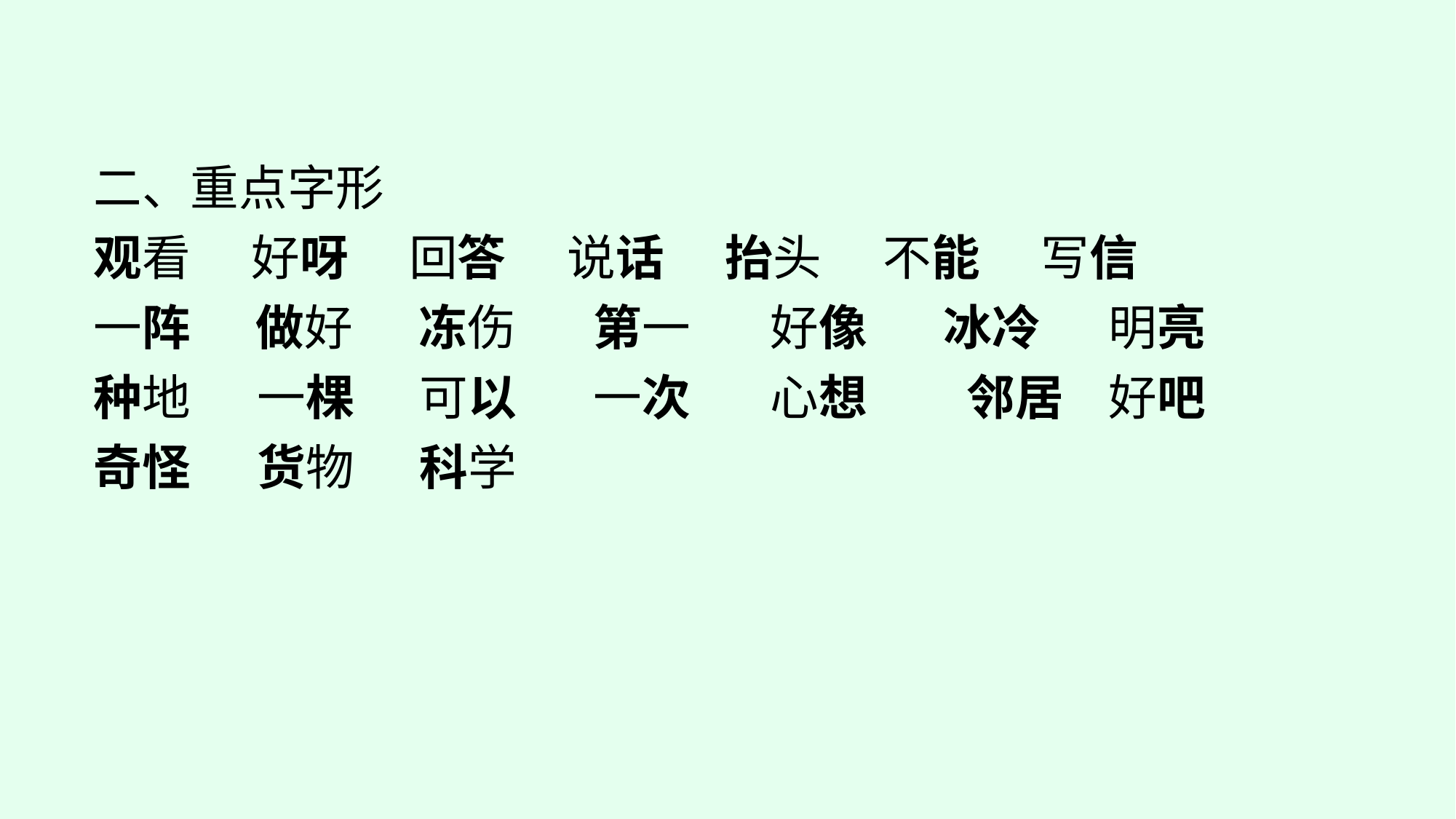

二、重点字形
观看　 好呀　 回答　 说话　 抬头　 不能　 写信
一阵      做好      冻伤	第一	  好像       冰冷	   明亮
种地	  一棵      可以	一次	  心想	邻居	   好吧
奇怪	  货物      科学